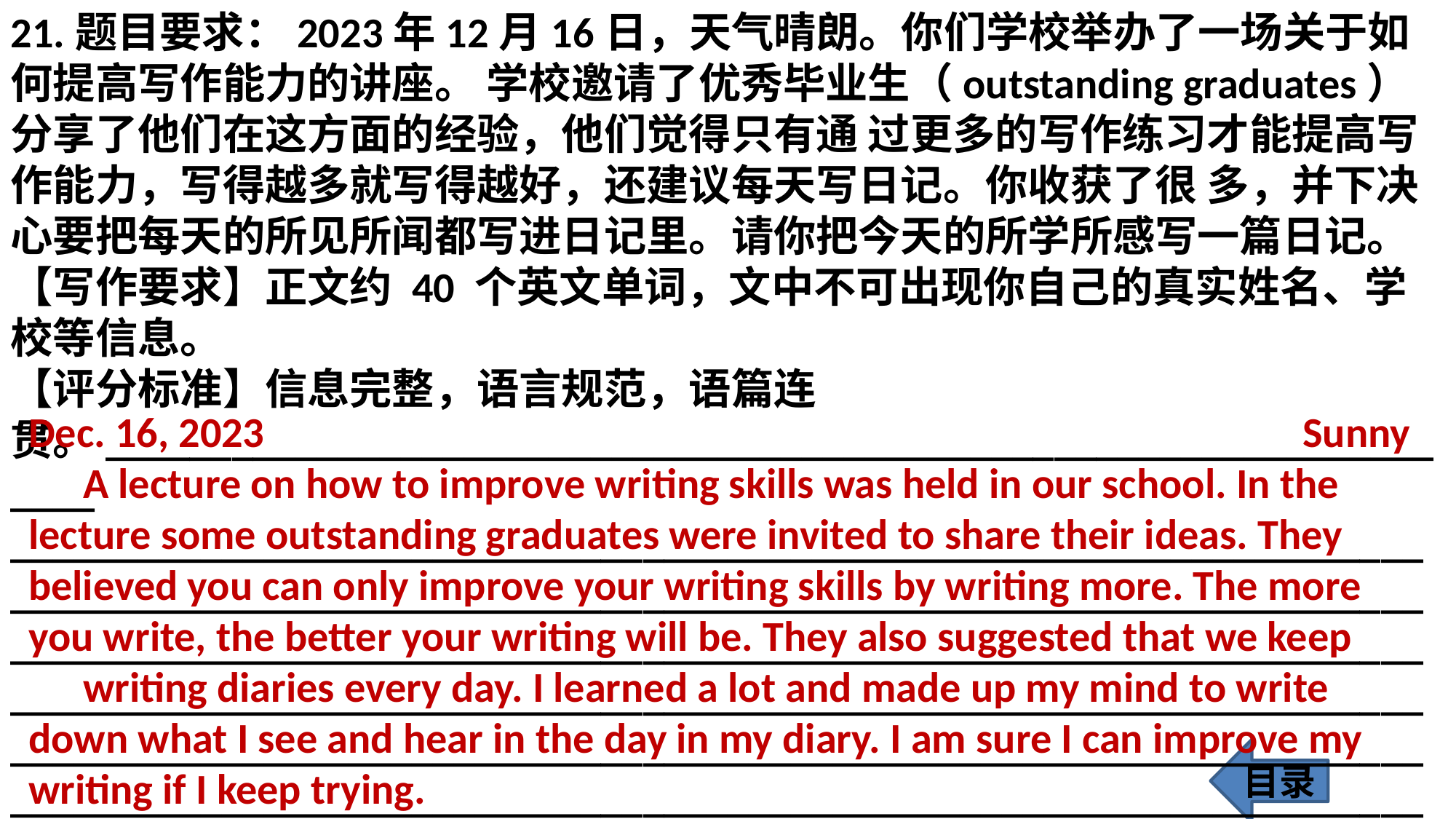

21.题目要求：2023年12月16日，天气晴朗。你们学校举办了一场关于如何提高写作能力的讲座。 学校邀请了优秀毕业生（outstanding graduates）分享了他们在这方面的经验，他们觉得只有通 过更多的写作练习才能提高写作能力，写得越多就写得越好，还建议每天写日记。你收获了很 多，并下决心要把每天的所见所闻都写进日记里。请你把今天的所学所感写一篇日记。
【写作要求】正文约 40 个英文单词，文中不可出现你自己的真实姓名、学校等信息。
【评分标准】信息完整，语言规范，语篇连贯。___________________________________________________________________
___________________________________________________________________
___________________________________________________________________
___________________________________________________________________
___________________________________________________________________
___________________________________________________________________
___________________________________________________________________
__________________________________________________________________
Dec. 16, 2023								                   Sunny
A lecture on how to improve writing skills was held in our school. In the lecture some outstanding graduates were invited to share their ideas. They believed you can only improve your writing skills by writing more. The more you write, the better your writing will be. They also suggested that we keep
writing diaries every day. I learned a lot and made up my mind to write down what I see and hear in the day in my diary. I am sure I can improve my writing if I keep trying.
102
目录